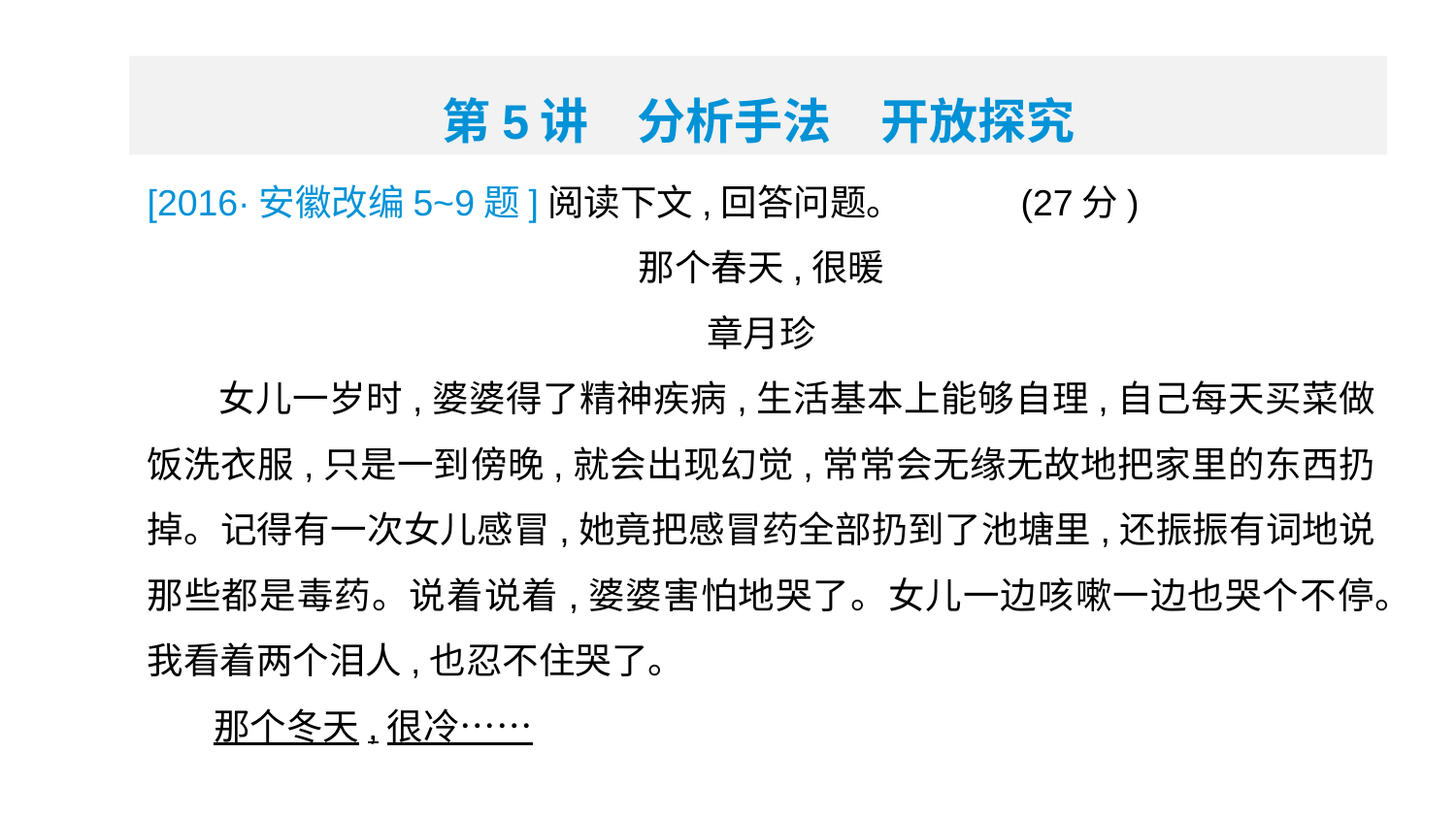

第5讲　分析手法　开放探究
[2016·安徽改编5~9题]阅读下文,回答问题。	(27分)
那个春天,很暖
章月珍
       女儿一岁时,婆婆得了精神疾病,生活基本上能够自理,自己每天买菜做饭洗衣服,只是一到傍晚,就会出现幻觉,常常会无缘无故地把家里的东西扔掉。记得有一次女儿感冒,她竟把感冒药全部扔到了池塘里,还振振有词地说那些都是毒药。说着说着,婆婆害怕地哭了。女儿一边咳嗽一边也哭个不停。我看着两个泪人,也忍不住哭了。
       那个冬天,很冷……